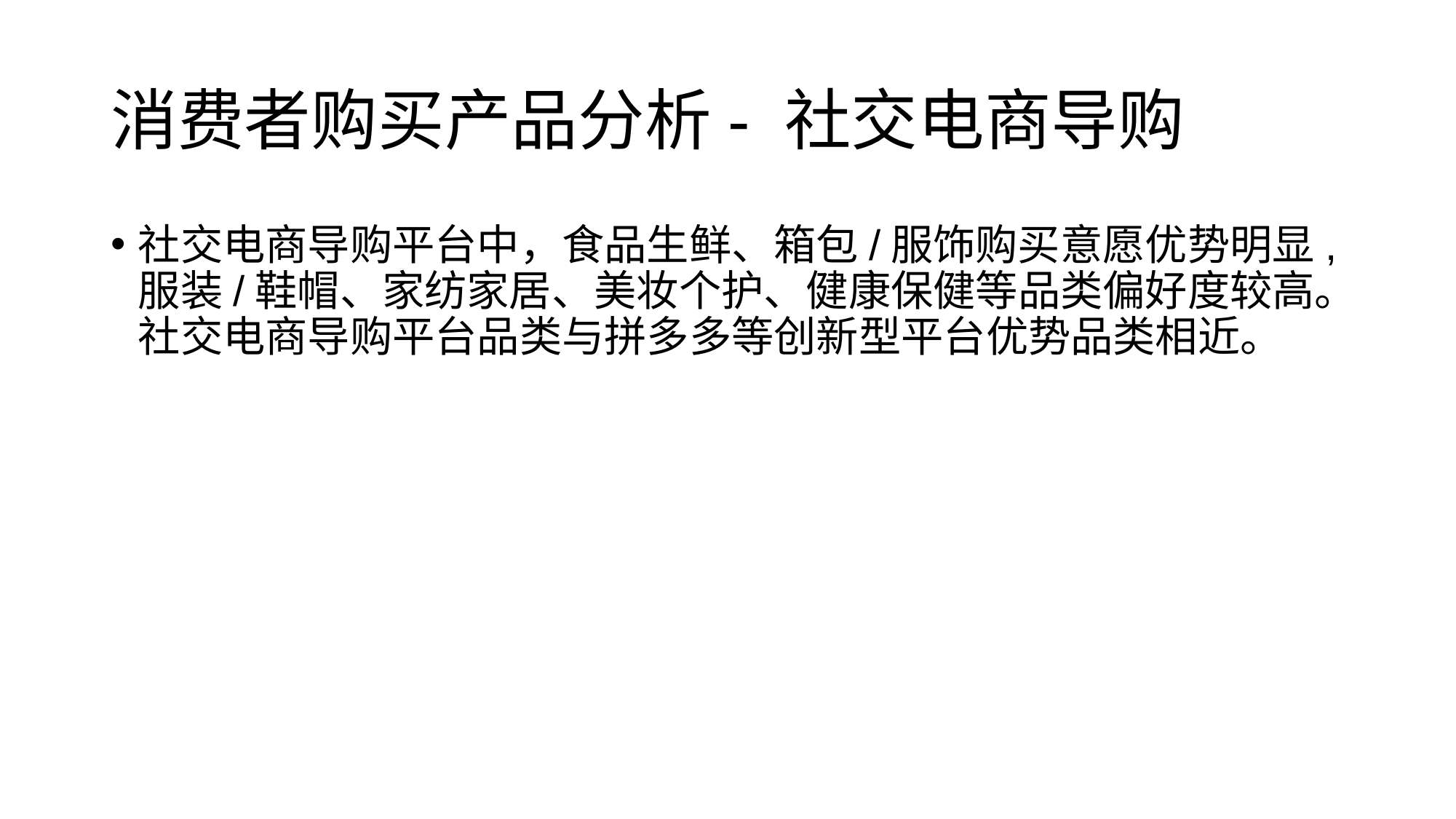

# 消费者购买产品分析- 社交电商导购
社交电商导购平台中，食品生鲜、箱包/服饰购买意愿优势明显,服装/鞋帽、家纺家居、美妆个护、健康保健等品类偏好度较高。社交电商导购平台品类与拼多多等创新型平台优势品类相近。